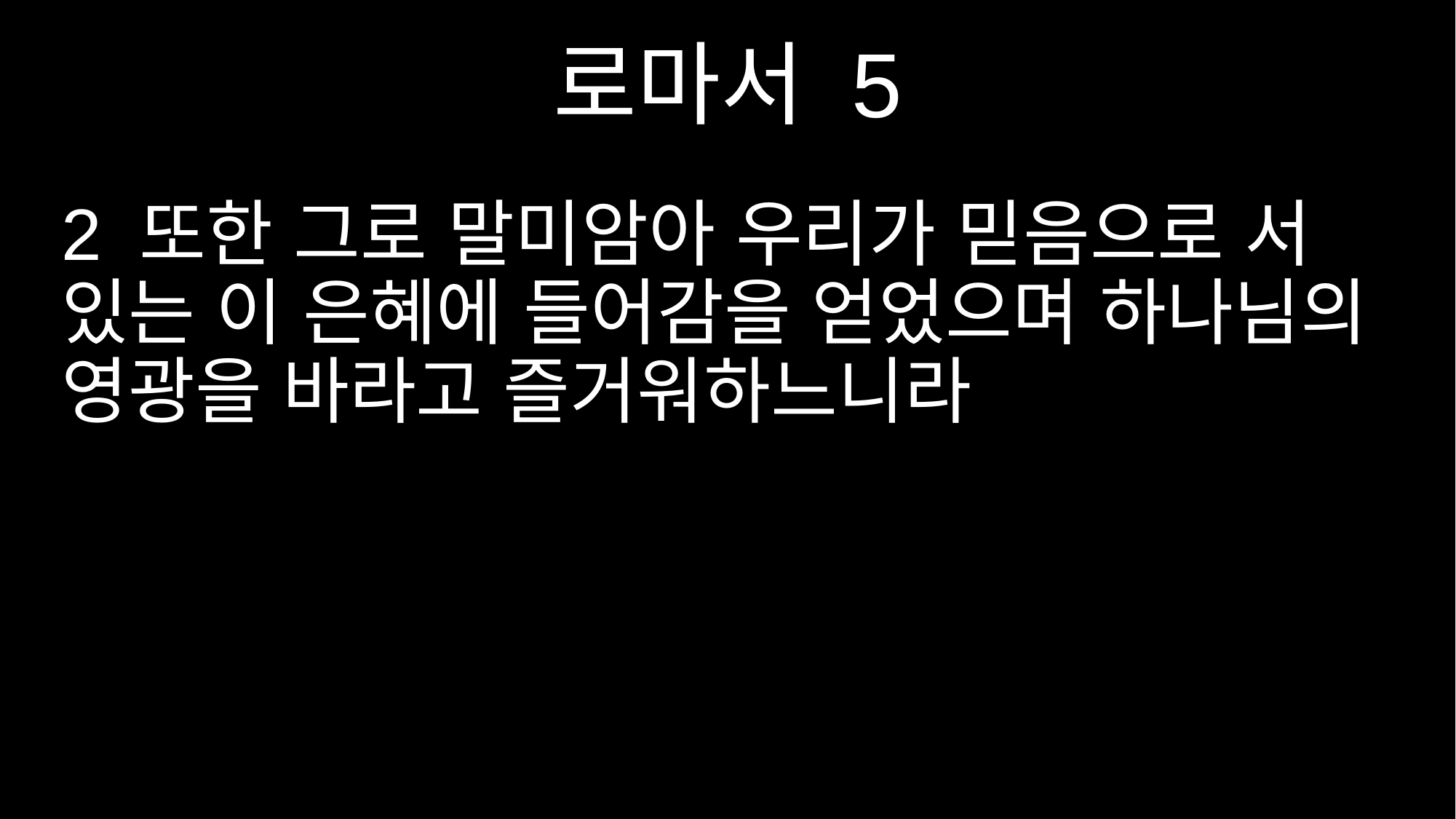

로마서 5
2 또한 그로 말미암아 우리가 믿음으로 서 있는 이 은혜에 들어감을 얻었으며 하나님의 영광을 바라고 즐거워하느니라